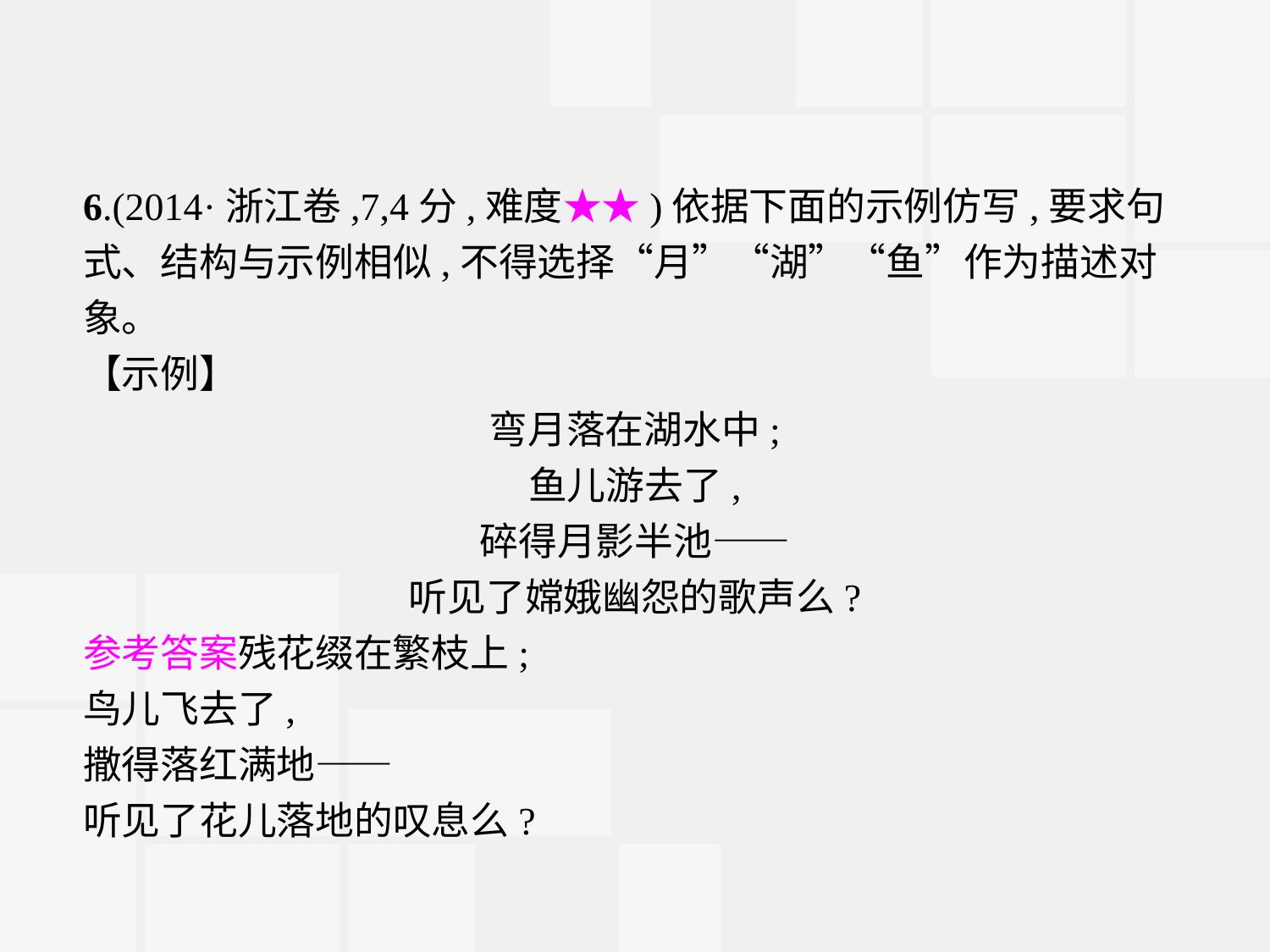

6.(2014·浙江卷,7,4分,难度★★)依据下面的示例仿写,要求句式、结构与示例相似,不得选择“月”“湖”“鱼”作为描述对象。
【示例】
弯月落在湖水中;
鱼儿游去了,
碎得月影半池——
听见了嫦娥幽怨的歌声么?
参考答案残花缀在繁枝上;
鸟儿飞去了,
撒得落红满地——
听见了花儿落地的叹息么?